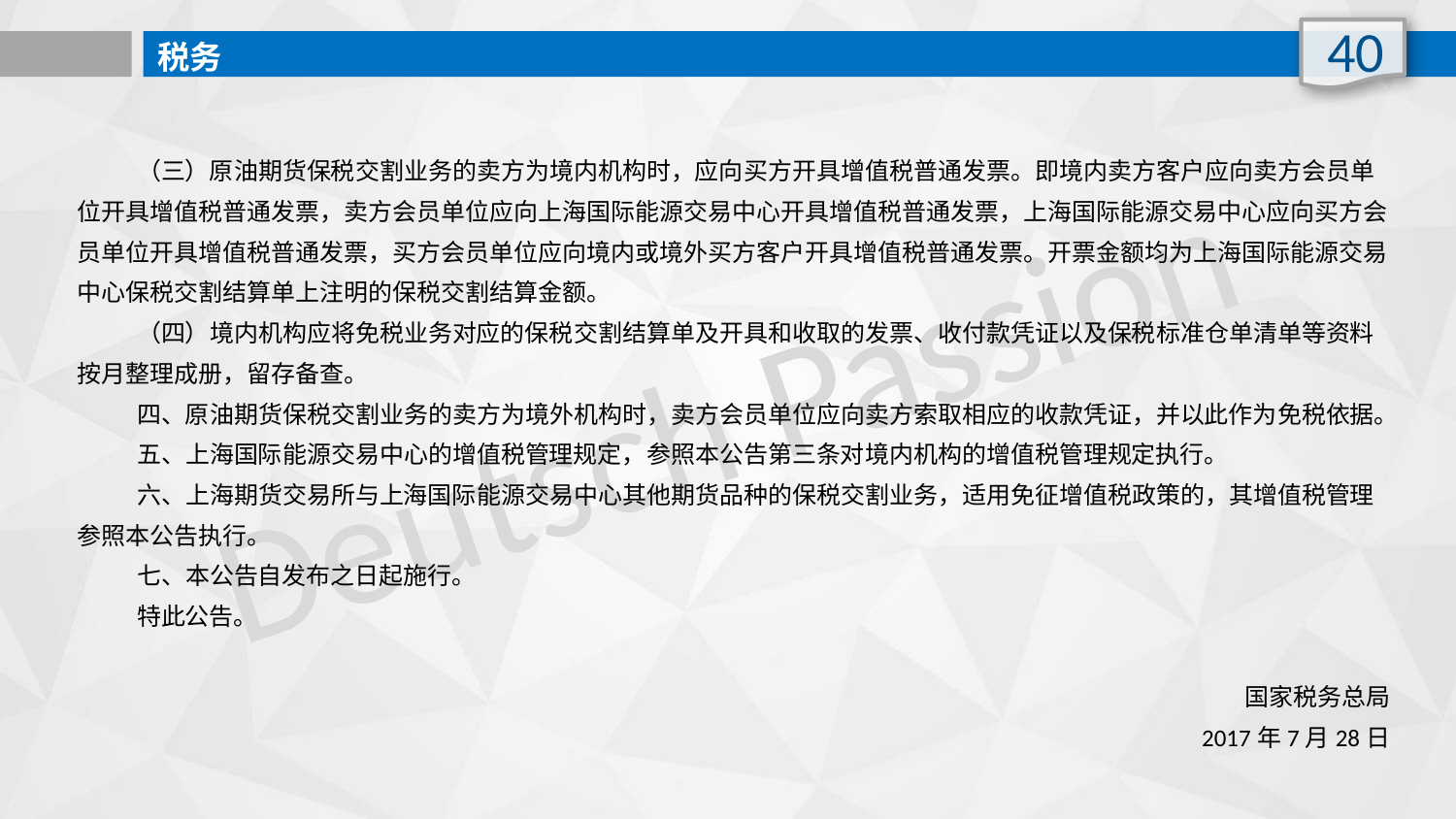

40

税务

 　　（三）原油期货保税交割业务的卖方为境内机构时，应向买方开具增值税普通发票。即境内卖方客户应向卖方会员单位开具增值税普通发票，卖方会员单位应向上海国际能源交易中心开具增值税普通发票，上海国际能源交易中心应向买方会员单位开具增值税普通发票，买方会员单位应向境内或境外买方客户开具增值税普通发票。开票金额均为上海国际能源交易中心保税交割结算单上注明的保税交割结算金额。
 　　（四）境内机构应将免税业务对应的保税交割结算单及开具和收取的发票、收付款凭证以及保税标准仓单清单等资料按月整理成册，留存备查。
 　　四、原油期货保税交割业务的卖方为境外机构时，卖方会员单位应向卖方索取相应的收款凭证，并以此作为免税依据。
 　　五、上海国际能源交易中心的增值税管理规定，参照本公告第三条对境内机构的增值税管理规定执行。
 　　六、上海期货交易所与上海国际能源交易中心其他期货品种的保税交割业务，适用免征增值税政策的，其增值税管理参照本公告执行。
 　　七、本公告自发布之日起施行。
 　　特此公告。

国家税务总局
2017年7月28日
Deutsch Passion